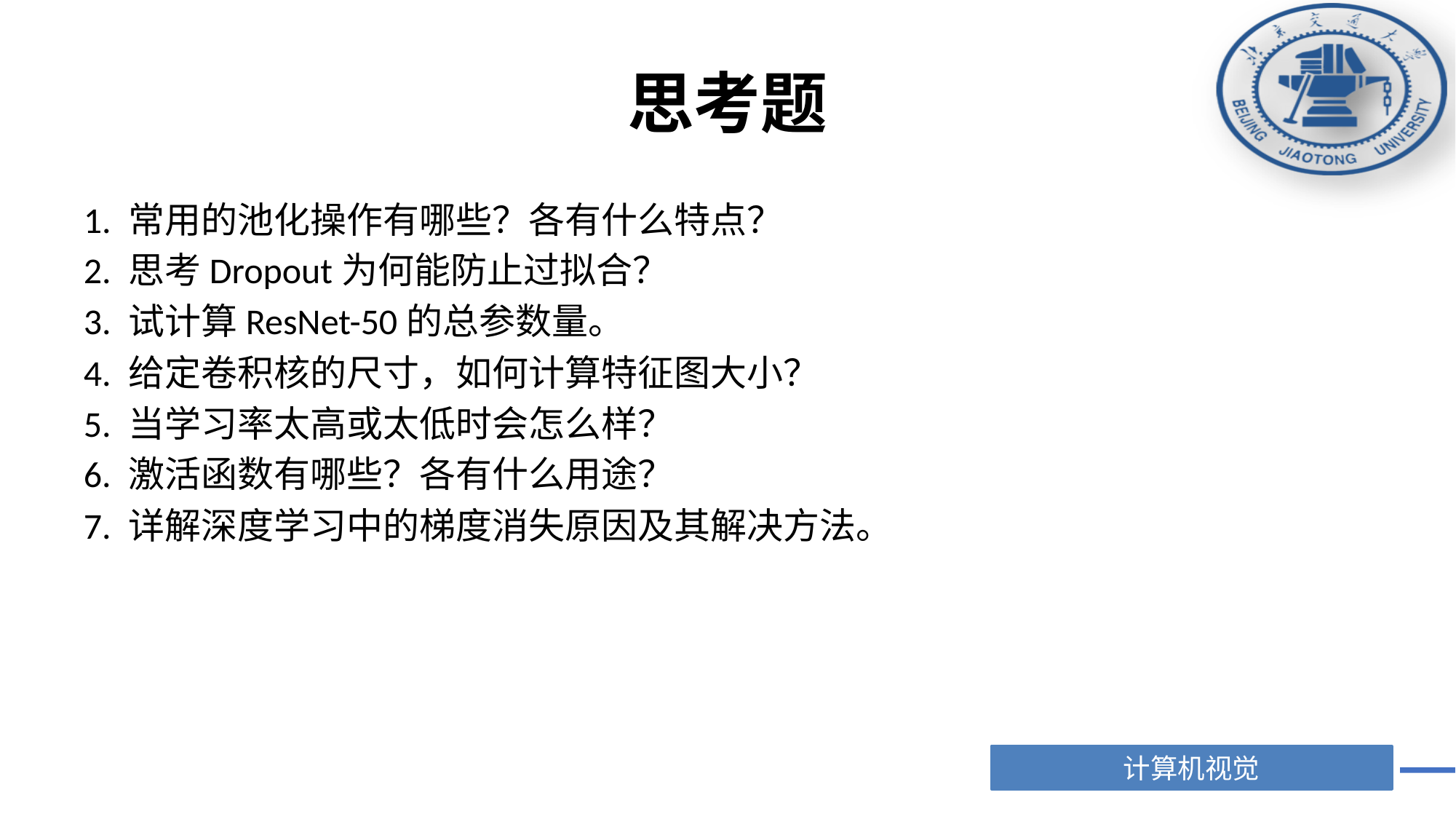

# 思考题
1. 常用的池化操作有哪些？各有什么特点？
2. 思考Dropout为何能防止过拟合？
3. 试计算ResNet-50的总参数量。
4. 给定卷积核的尺寸，如何计算特征图大小？
5. 当学习率太高或太低时会怎么样？
6. 激活函数有哪些？各有什么用途？
7. 详解深度学习中的梯度消失原因及其解决方法。